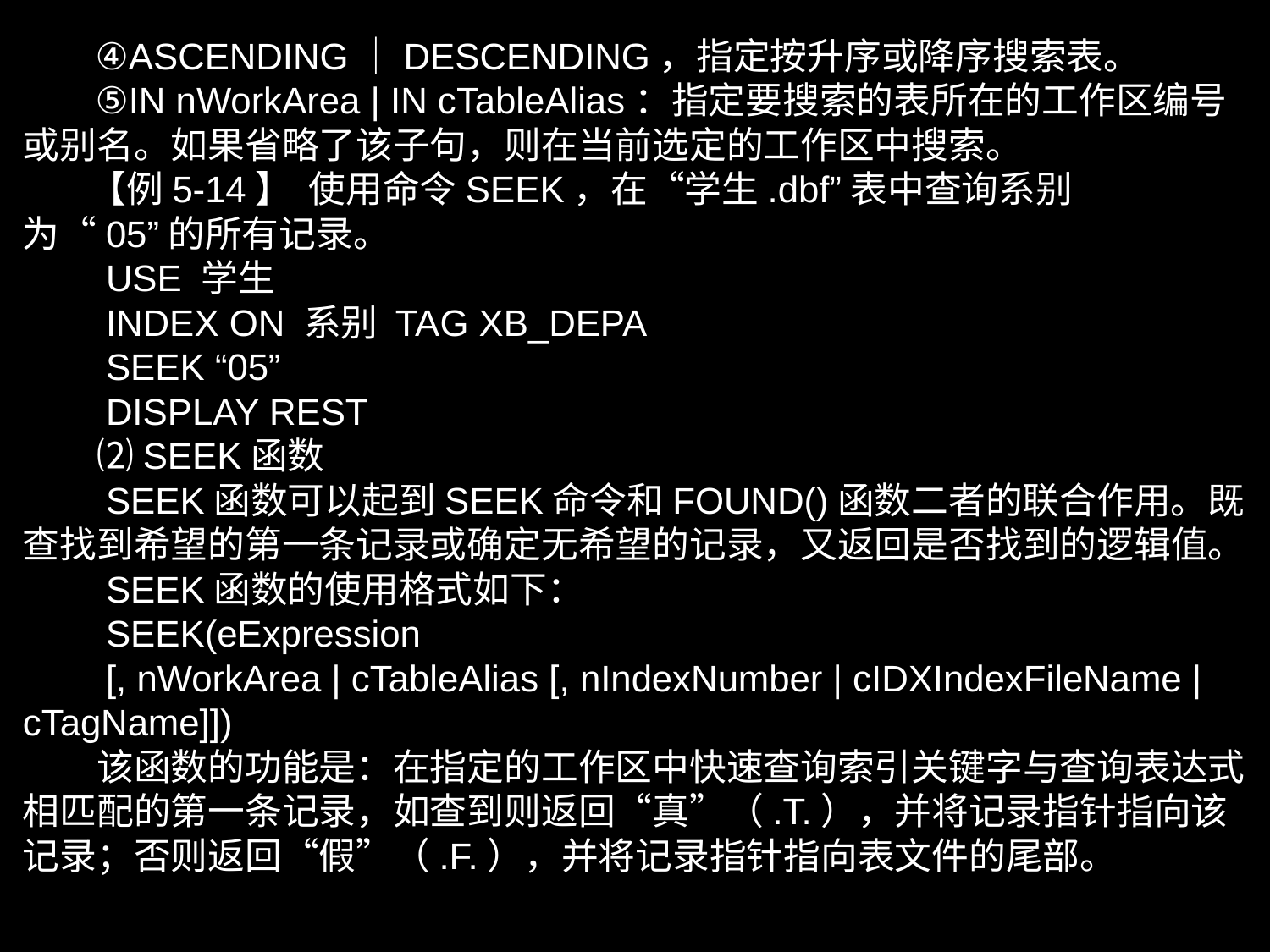

④ASCENDING｜DESCENDING，指定按升序或降序搜索表。
       ⑤IN nWorkArea | IN cTableAlias：指定要搜索的表所在的工作区编号或别名。如果省略了该子句，则在当前选定的工作区中搜索。
       【例5-14】  使用命令SEEK，在“学生.dbf”表中查询系别为“05”的所有记录。
　　USE 学生
　　INDEX ON 系别 TAG XB_DEPA
　　SEEK “05”
　　DISPLAY REST
　　⑵SEEK函数
　　SEEK函数可以起到SEEK命令和FOUND()函数二者的联合作用。既查找到希望的第一条记录或确定无希望的记录，又返回是否找到的逻辑值。
　　SEEK函数的使用格式如下：
　　SEEK(eExpression
　　[, nWorkArea | cTableAlias [, nIndexNumber | cIDXIndexFileName | cTagName]])
　　该函数的功能是：在指定的工作区中快速查询索引关键字与查询表达式相匹配的第一条记录，如查到则返回“真”（.T.），并将记录指针指向该记录；否则返回“假”（.F.），并将记录指针指向表文件的尾部。